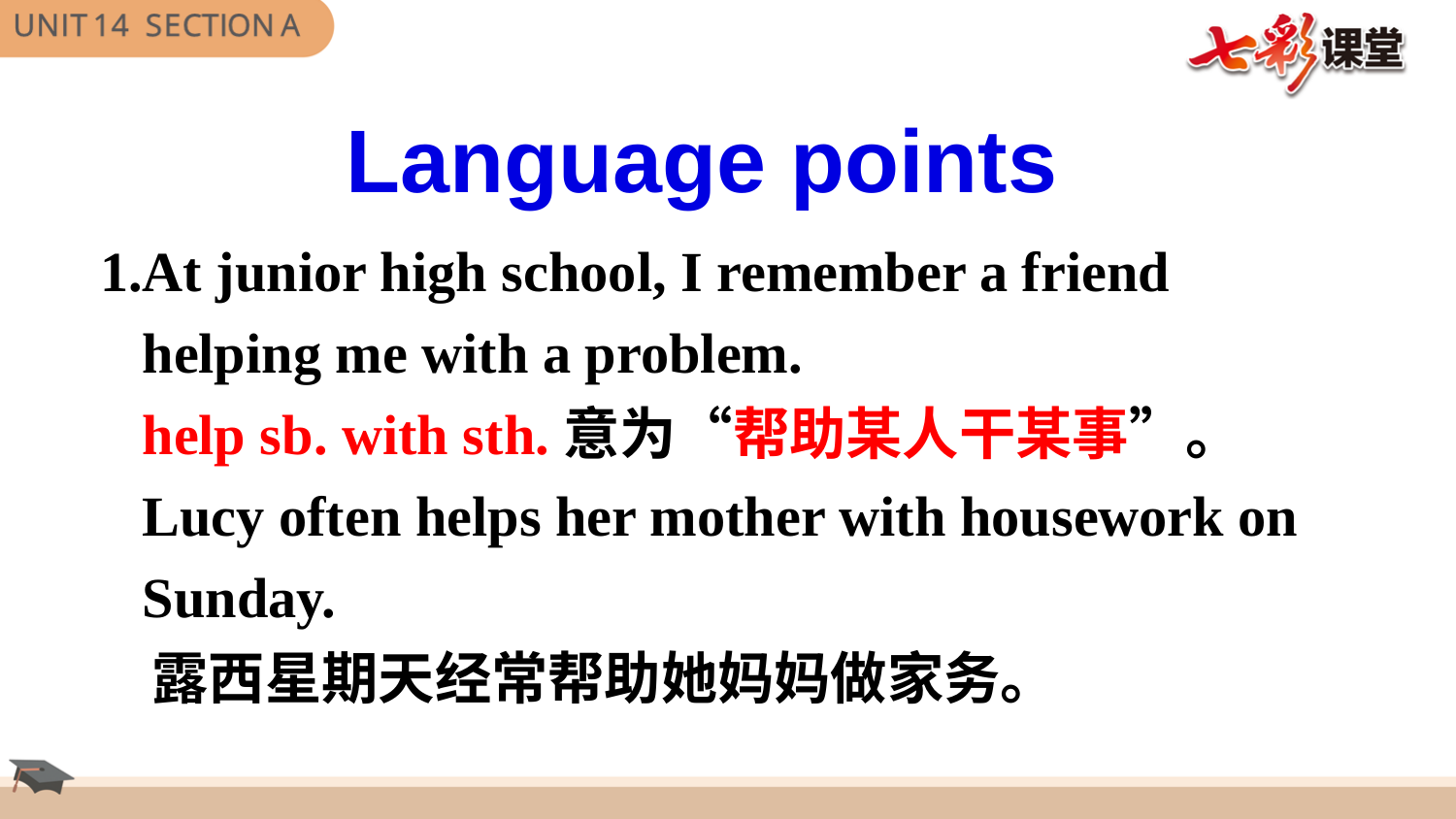

Language points
1.At junior high school, I remember a friend
   helping me with a problem.
   help sb. with sth.意为“帮助某人干某事”。
   Lucy often helps her mother with housework on
   Sunday.
   露西星期天经常帮助她妈妈做家务。